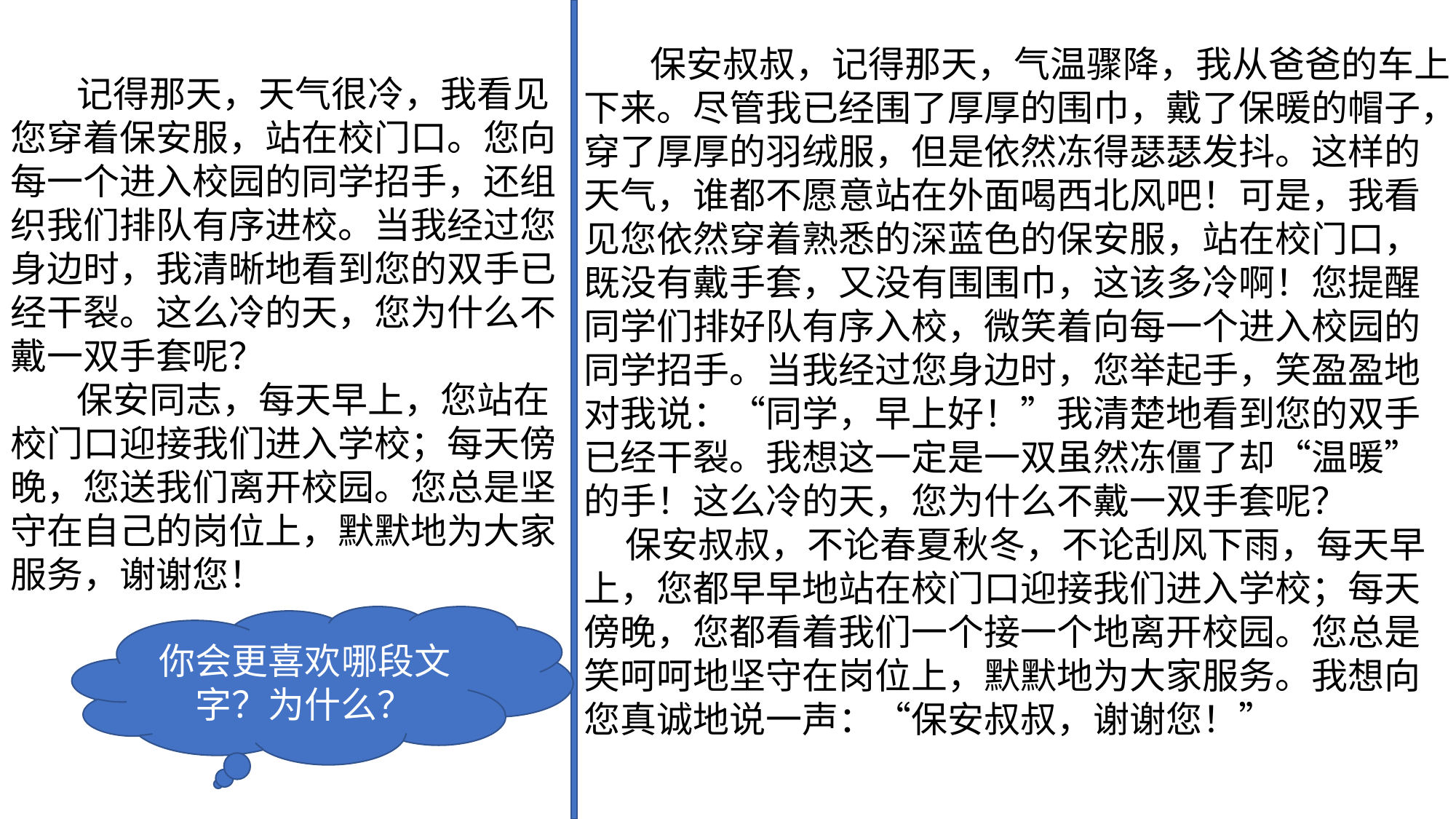

保安叔叔，记得那天，气温骤降，我从爸爸的车上下来。尽管我已经围了厚厚的围巾，戴了保暖的帽子，穿了厚厚的羽绒服，但是依然冻得瑟瑟发抖。这样的天气，谁都不愿意站在外面喝西北风吧！可是，我看见您依然穿着熟悉的深蓝色的保安服，站在校门口，既没有戴手套，又没有围围巾，这该多冷啊！您提醒同学们排好队有序入校，微笑着向每一个进入校园的同学招手。当我经过您身边时，您举起手，笑盈盈地对我说：“同学，早上好！”我清楚地看到您的双手已经干裂。我想这一定是一双虽然冻僵了却“温暖”的手！这么冷的天，您为什么不戴一双手套呢？
    保安叔叔，不论春夏秋冬，不论刮风下雨，每天早上，您都早早地站在校门口迎接我们进入学校；每天傍晚，您都看着我们一个接一个地离开校园。您总是笑呵呵地坚守在岗位上，默默地为大家服务。我想向您真诚地说一声：“保安叔叔，谢谢您！”

       记得那天，天气很冷，我看见您穿着保安服，站在校门口。您向每一个进入校园的同学招手，还组织我们排队有序进校。当我经过您身边时，我清晰地看到您的双手已经干裂。这么冷的天，您为什么不戴一双手套呢？
       保安同志，每天早上，您站在校门口迎接我们进入学校；每天傍晚，您送我们离开校园。您总是坚守在自己的岗位上，默默地为大家服务，谢谢您！
你会更喜欢哪段文字？为什么？